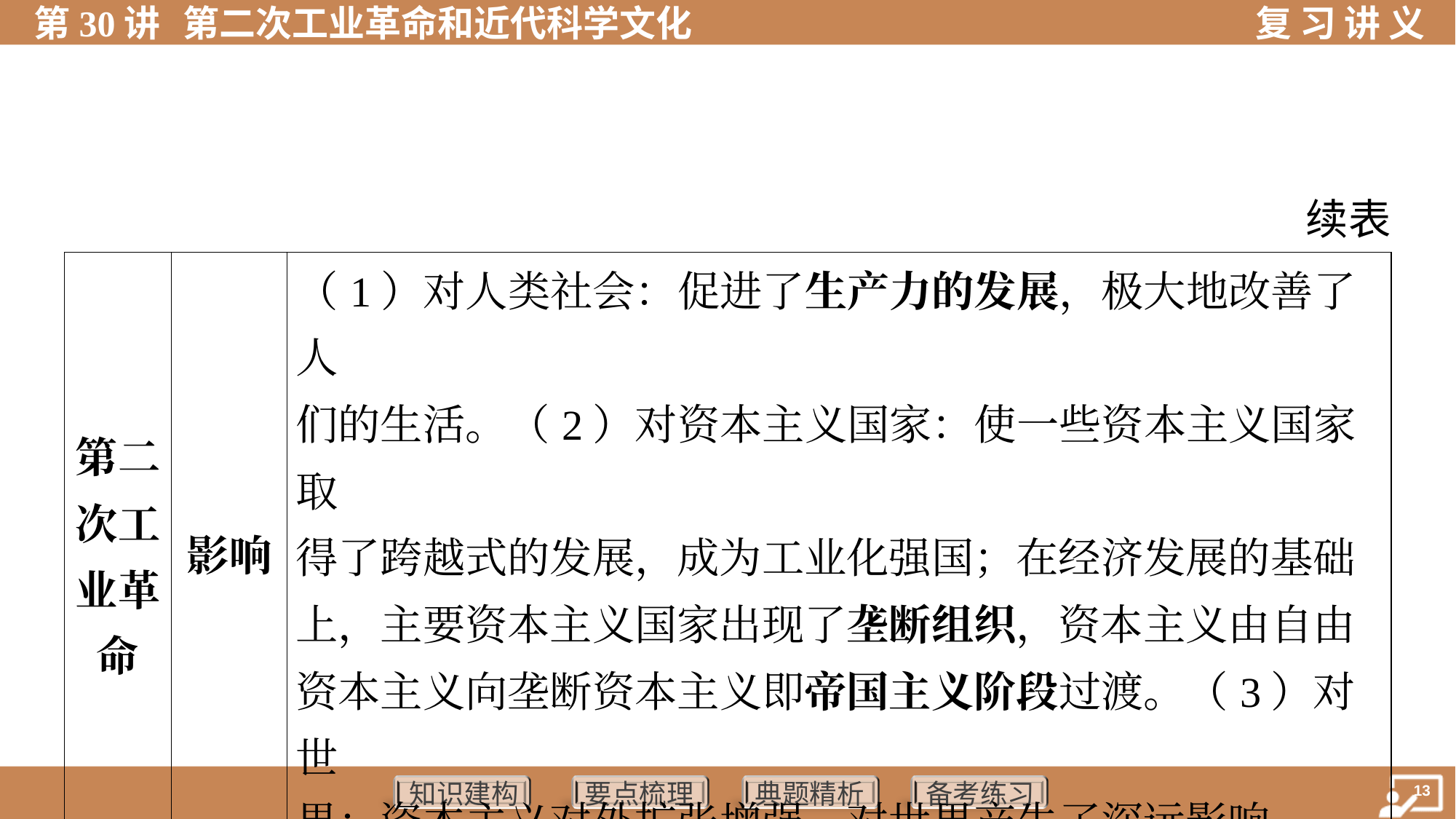

续表
| 第二 次工 业革 命 | 影响 | （1）对人类社会：促进了生产力的发展，极大地改善了人 们的生活。（2）对资本主义国家：使一些资本主义国家取 得了跨越式的发展，成为工业化强国；在经济发展的基础 上，主要资本主义国家出现了垄断组织，资本主义由自由 资本主义向垄断资本主义即帝国主义阶段过渡。（3）对世 界：资本主义对外扩张增强，对世界产生了深远影响 |  |  |  |  |  |  |  |
| --- | --- | --- | --- | --- | --- | --- | --- | --- | --- |